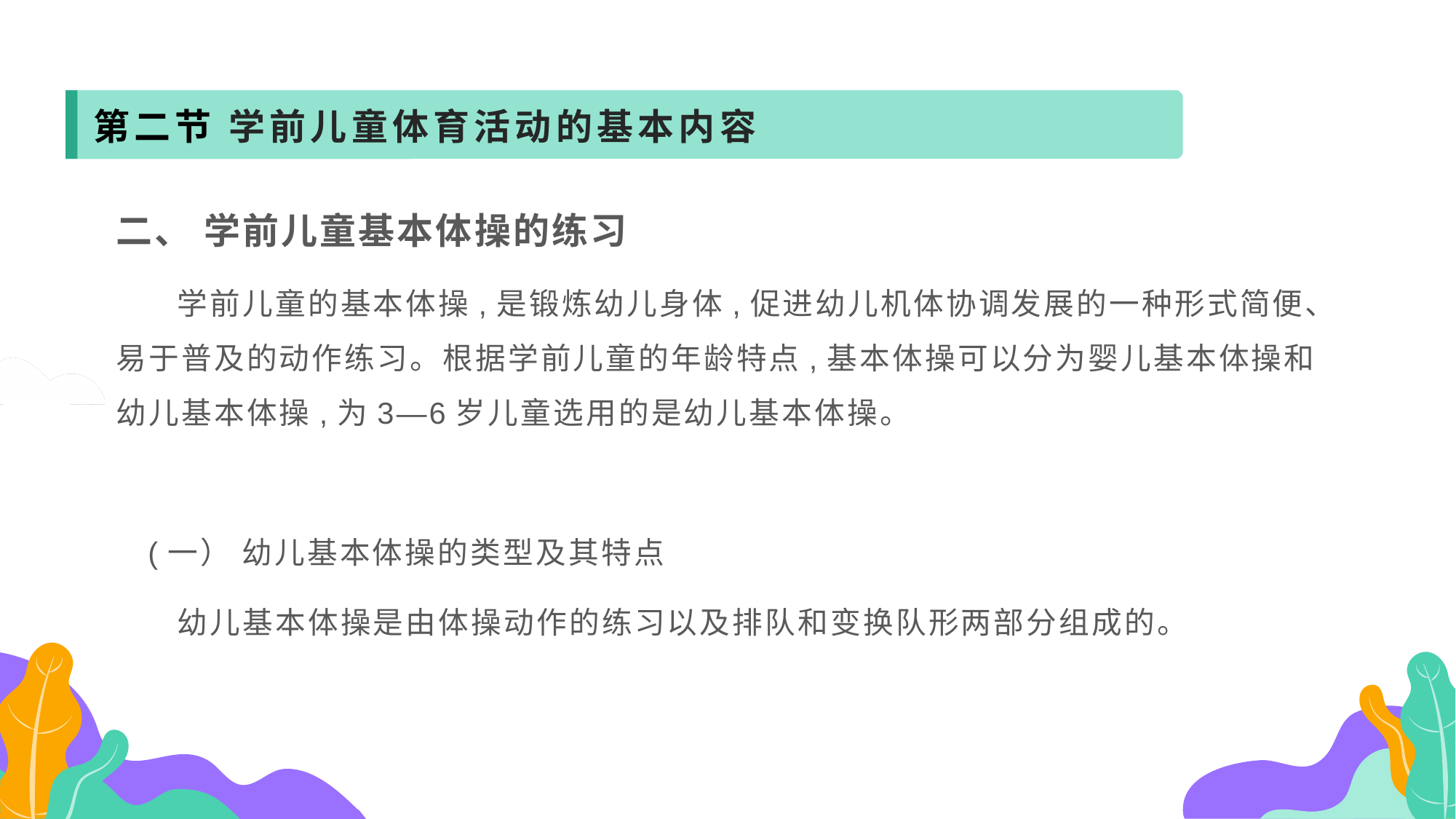

第二节 学前儿童体育活动的基本内容
二、 学前儿童基本体操的练习
      学前儿童的基本体操,是锻炼幼儿身体,促进幼儿机体协调发展的一种形式简便、易于普及的动作练习。根据学前儿童的年龄特点,基本体操可以分为婴儿基本体操和幼儿基本体操,为3—6岁儿童选用的是幼儿基本体操。

   (一） 幼儿基本体操的类型及其特点
      幼儿基本体操是由体操动作的练习以及排队和变换队形两部分组成的。